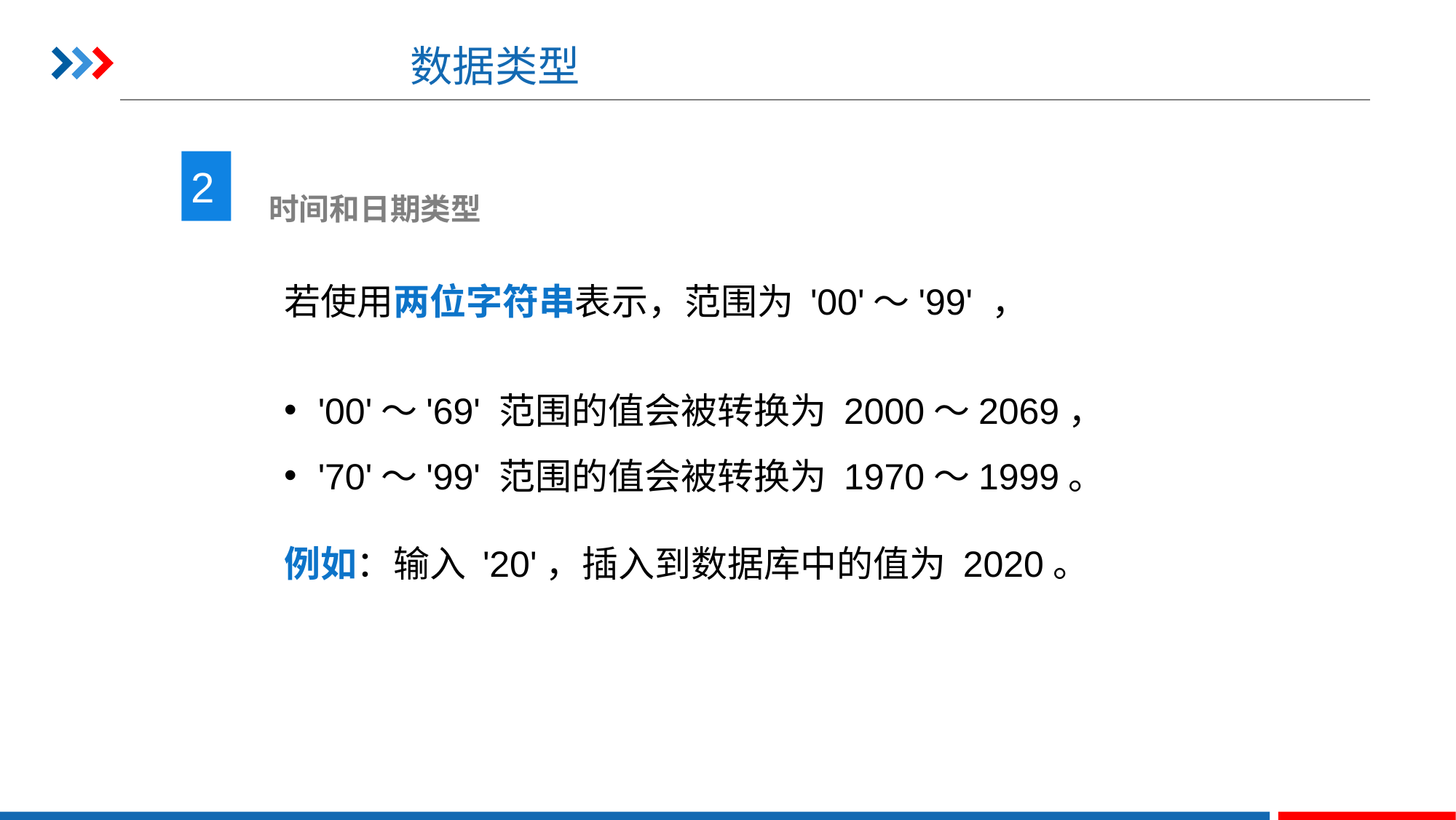

# 数据类型

2
  时间和日期类型
若使用两位字符串表示，范围为 '00'～'99' ，

'00'～'69' 范围的值会被转换为 2000～2069，
'70'～'99' 范围的值会被转换为 1970～1999。

例如：输入 '20'，插入到数据库中的值为 2020。